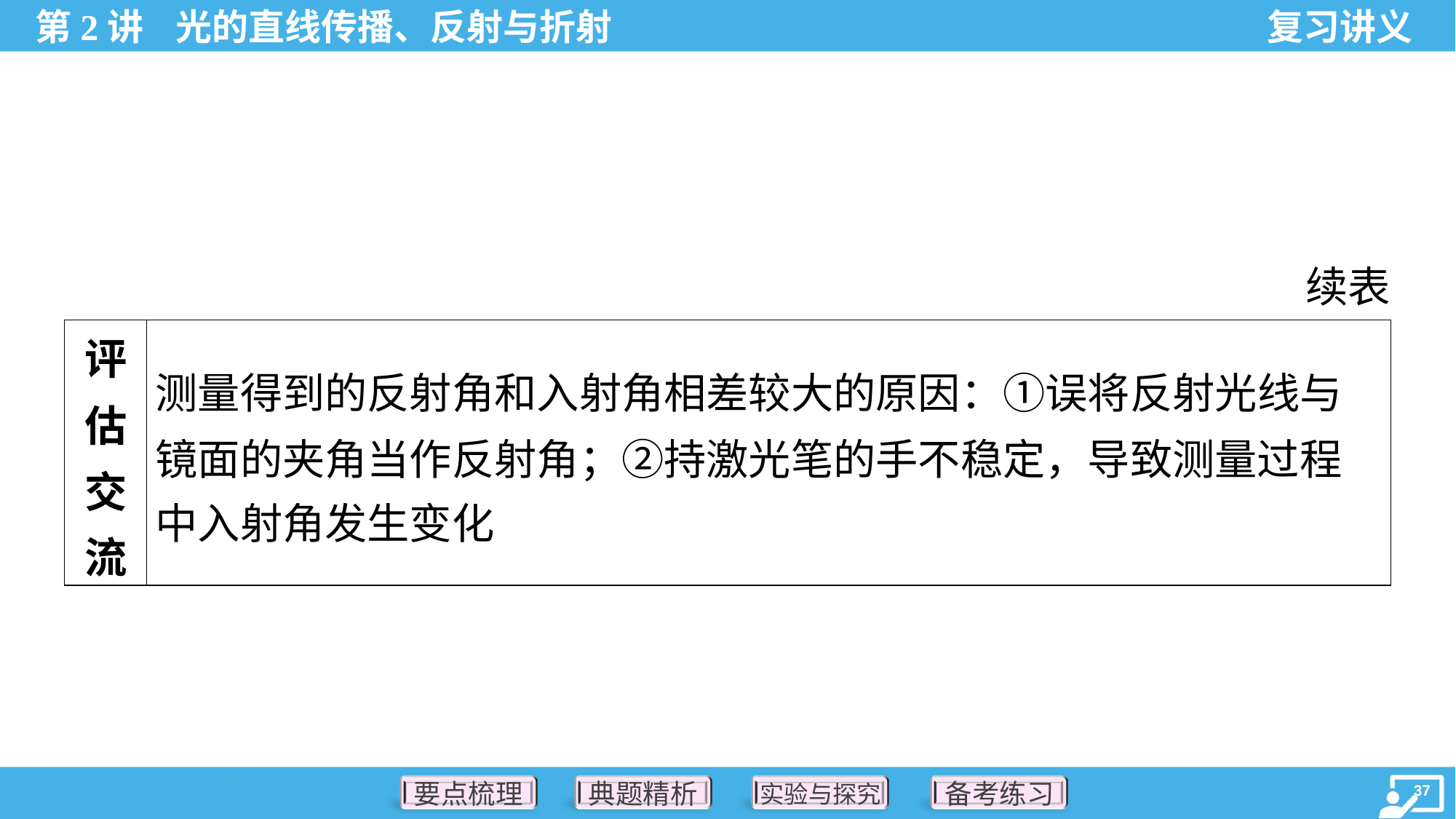

续表
| 评 估 交 流 | 测量得到的反射角和入射角相差较大的原因：①误将反射光线与 镜面的夹角当作反射角；②持激光笔的手不稳定，导致测量过程 中入射角发生变化 |
| --- | --- |